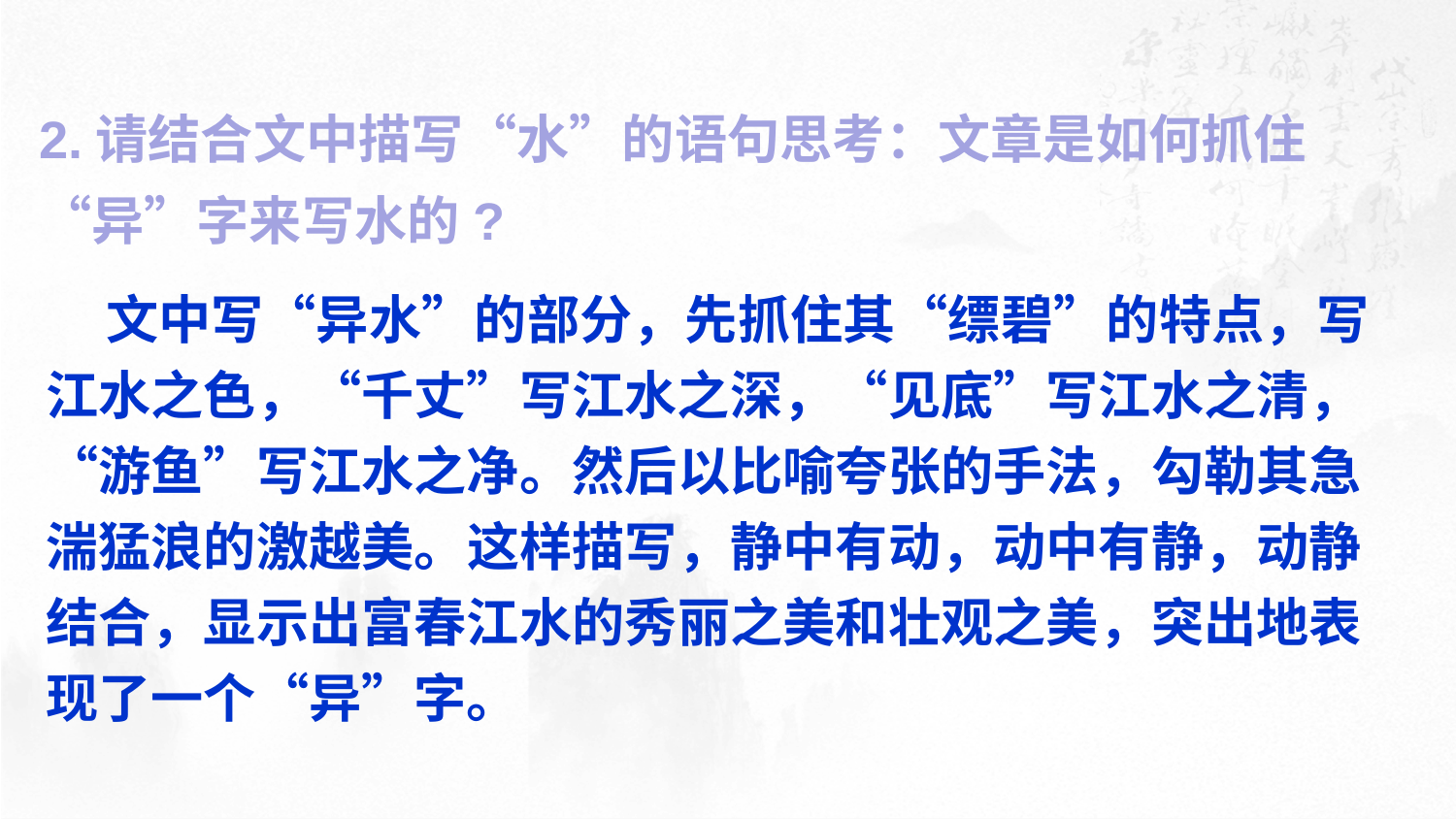

2.请结合文中描写“水”的语句思考：文章是如何抓住“异”字来写水的?
    文中写“异水”的部分，先抓住其“缥碧”的特点，写江水之色，“千丈”写江水之深，“见底”写江水之清，“游鱼”写江水之净。然后以比喻夸张的手法，勾勒其急湍猛浪的激越美。这样描写，静中有动，动中有静，动静结合，显示出富春江水的秀丽之美和壮观之美，突出地表现了一个“异”字。